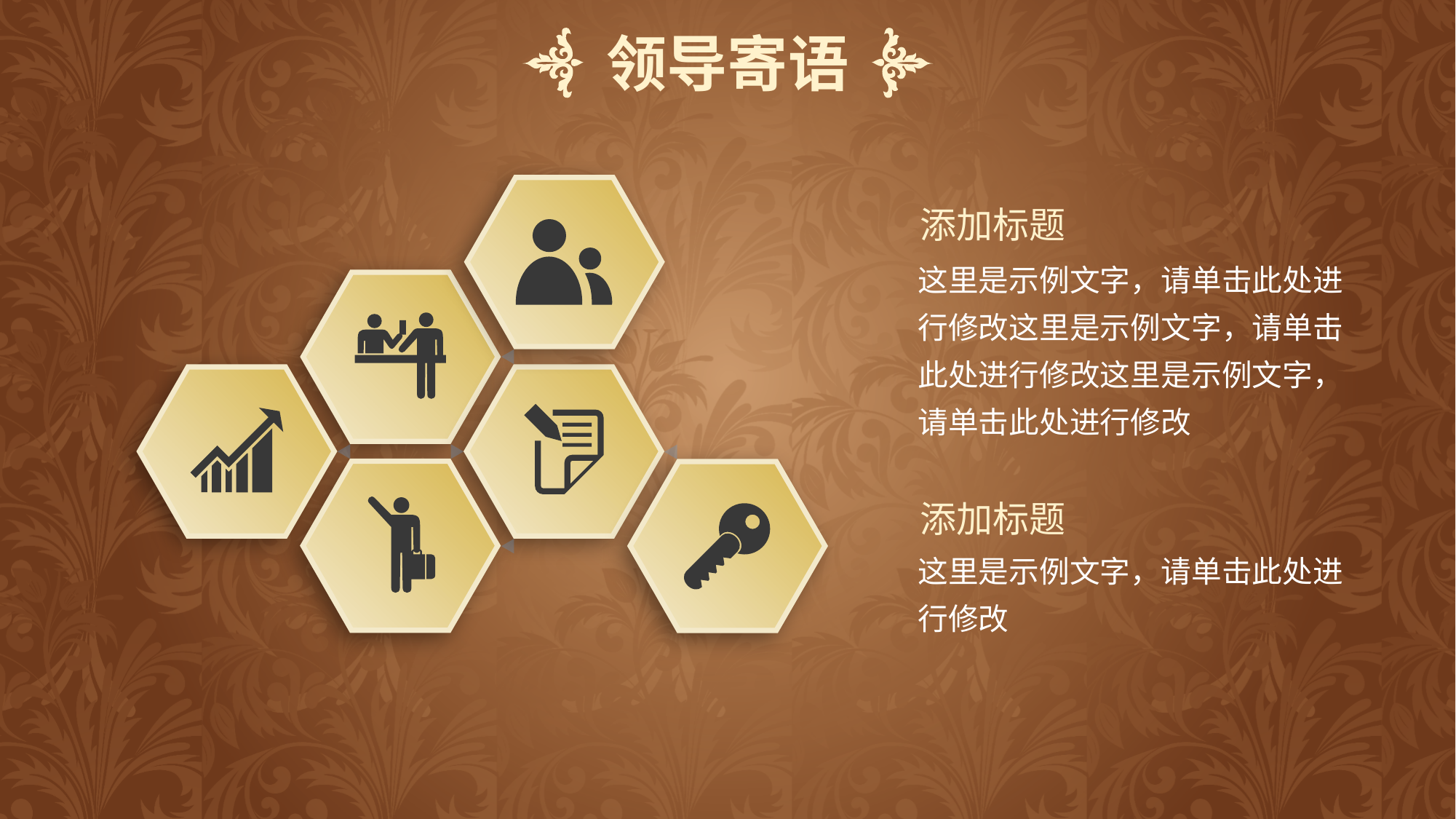

领导寄语

添加标题

这里是示例文字，请单击此处进行修改这里是示例文字，请单击此处进行修改这里是示例文字，请单击此处进行修改

添加标题

这里是示例文字，请单击此处进行修改